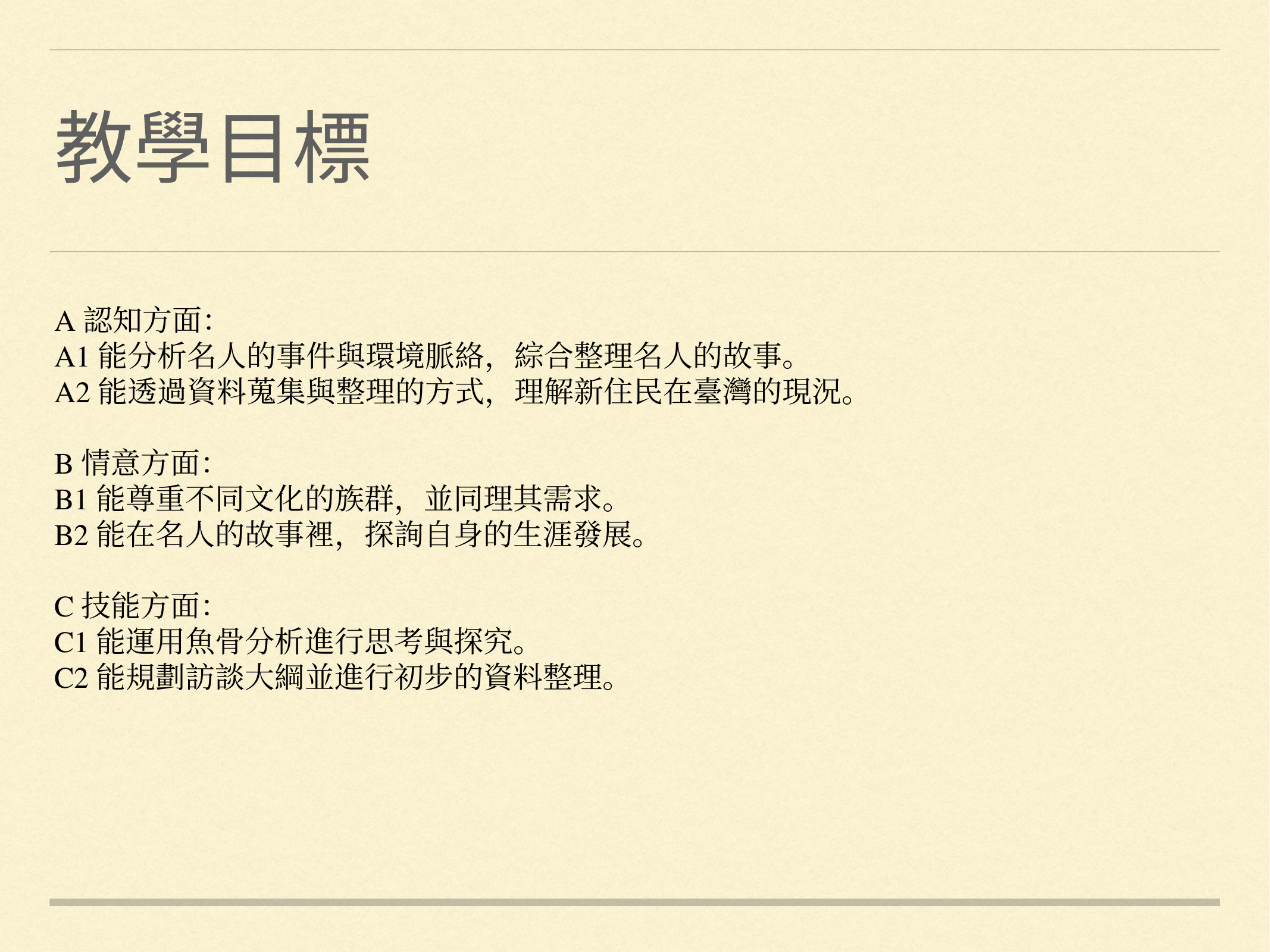

# 教學目標
A認知方面：
A1能分析名人的事件與環境脈絡，綜合整理名人的故事。
A2能透過資料蒐集與整理的方式，理解新住民在臺灣的現況。

B情意方面：
B1能尊重不同文化的族群，並同理其需求。
B2能在名人的故事裡，探詢自身的生涯發展。

C技能方面：
C1能運用魚骨分析進行思考與探究。
C2能規劃訪談大綱並進行初步的資料整理。